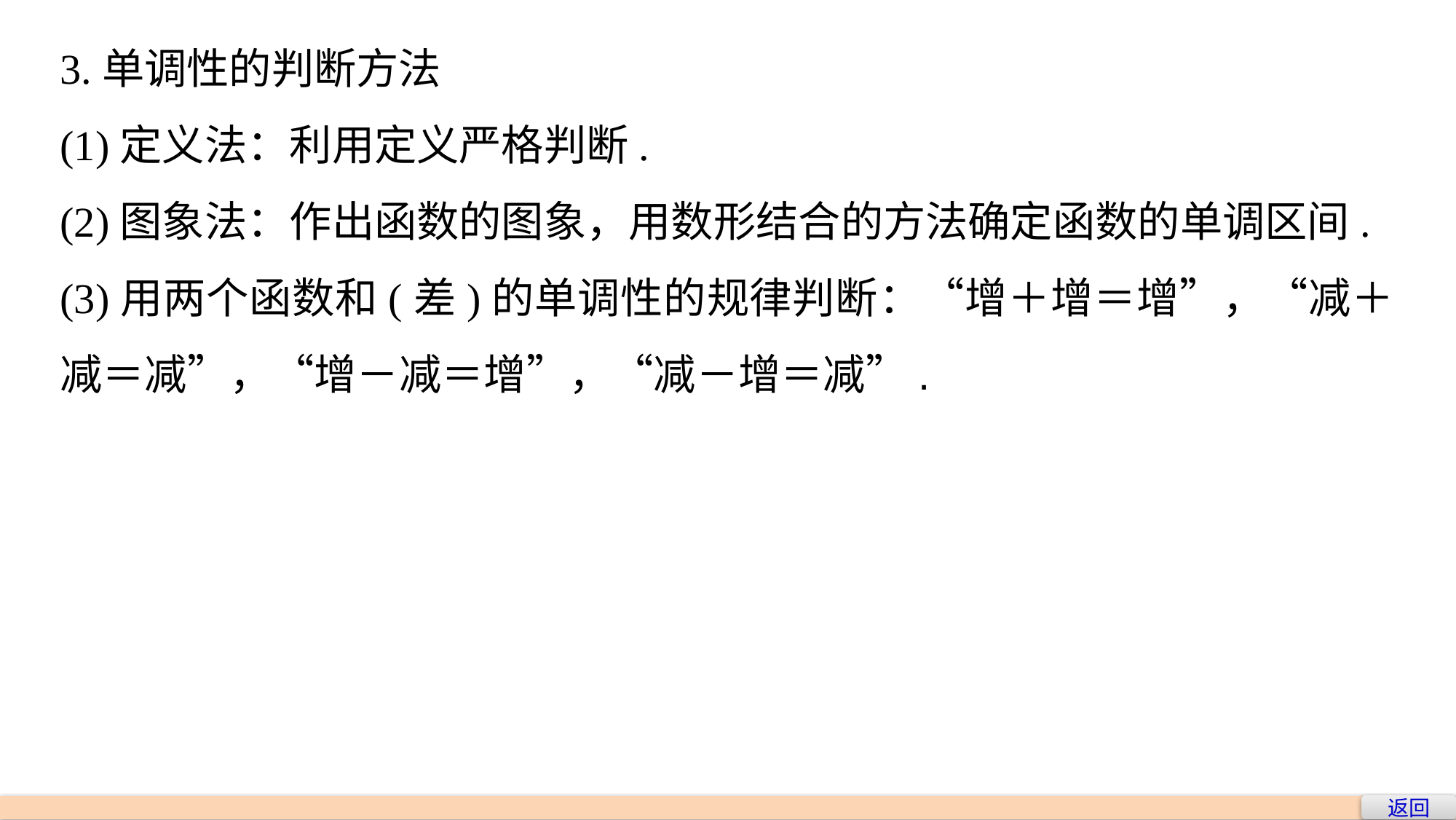

3.单调性的判断方法
(1)定义法：利用定义严格判断.
(2)图象法：作出函数的图象，用数形结合的方法确定函数的单调区间.
(3)用两个函数和(差)的单调性的规律判断：“增＋增＝增”，“减＋减＝减”，“增－减＝增”，“减－增＝减”.
返回